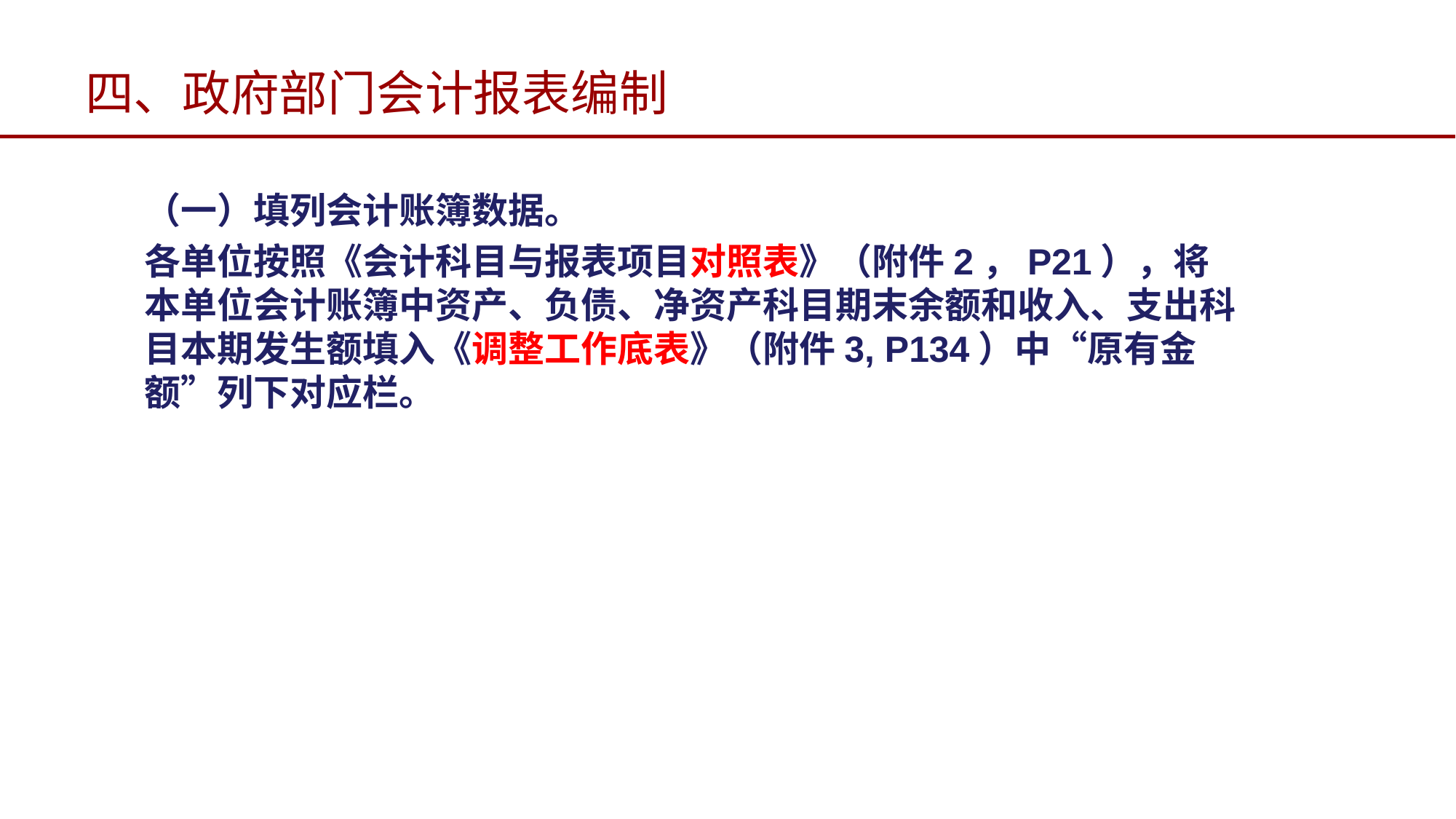

四、政府部门会计报表编制
（一）填列会计账簿数据。
各单位按照《会计科目与报表项目对照表》（附件2，P21），将本单位会计账簿中资产、负债、净资产科目期末余额和收入、支出科目本期发生额填入《调整工作底表》（附件3, P134）中“原有金额”列下对应栏。

68